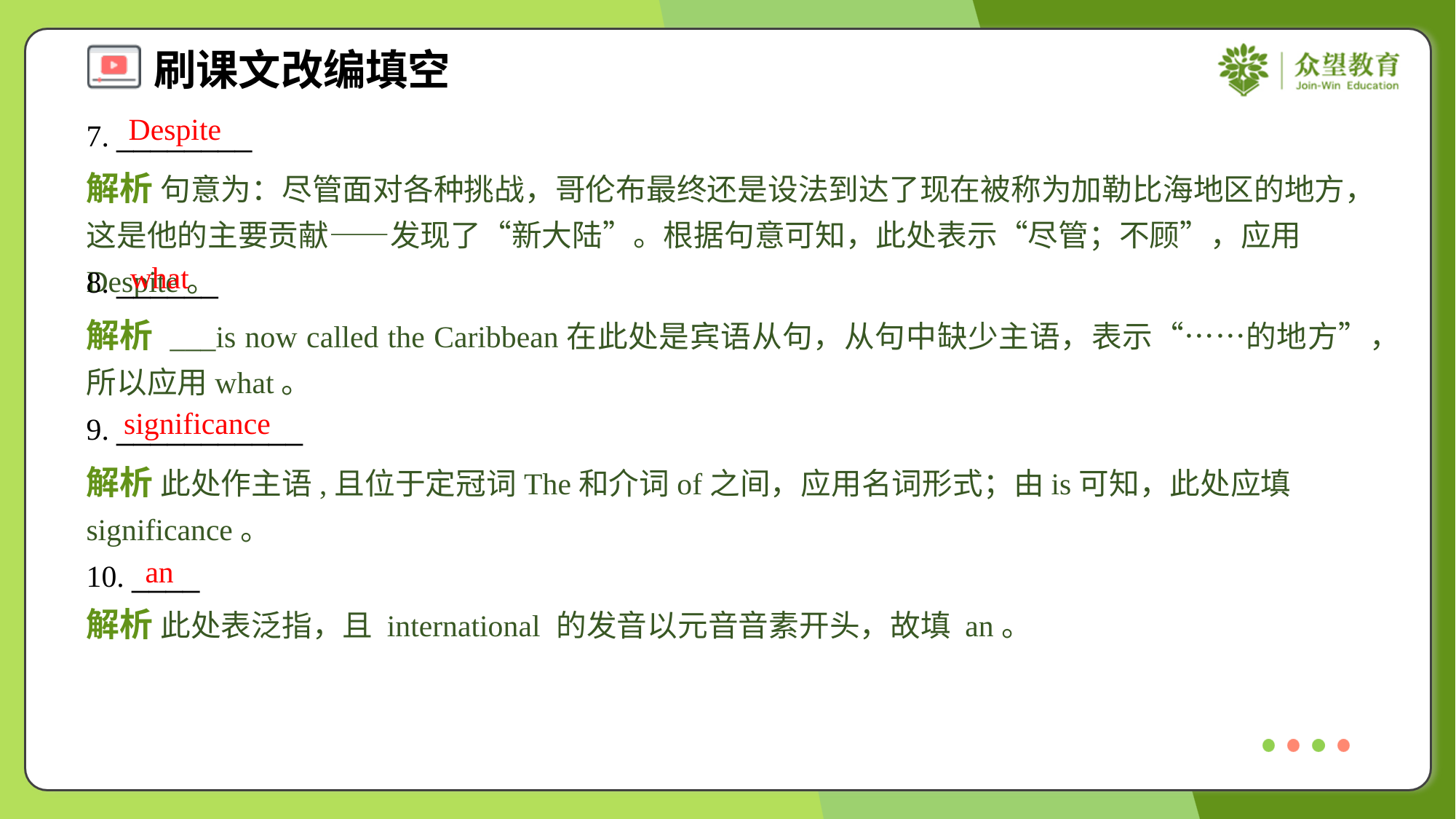

Despite
7. ________
解析 句意为：尽管面对各种挑战，哥伦布最终还是设法到达了现在被称为加勒比海地区的地方，这是他的主要贡献——发现了“新大陆”。根据句意可知，此处表示“尽管；不顾”，应用Despite。
what
8. ______
解析 ___is now called the Caribbean在此处是宾语从句，从句中缺少主语，表示“……的地方”，所以应用what。
significance
9. ___________
解析 此处作主语,且位于定冠词The和介词of之间，应用名词形式；由is可知，此处应填significance。
an
10. ____
解析 此处表泛指，且 international 的发音以元音音素开头，故填 an。